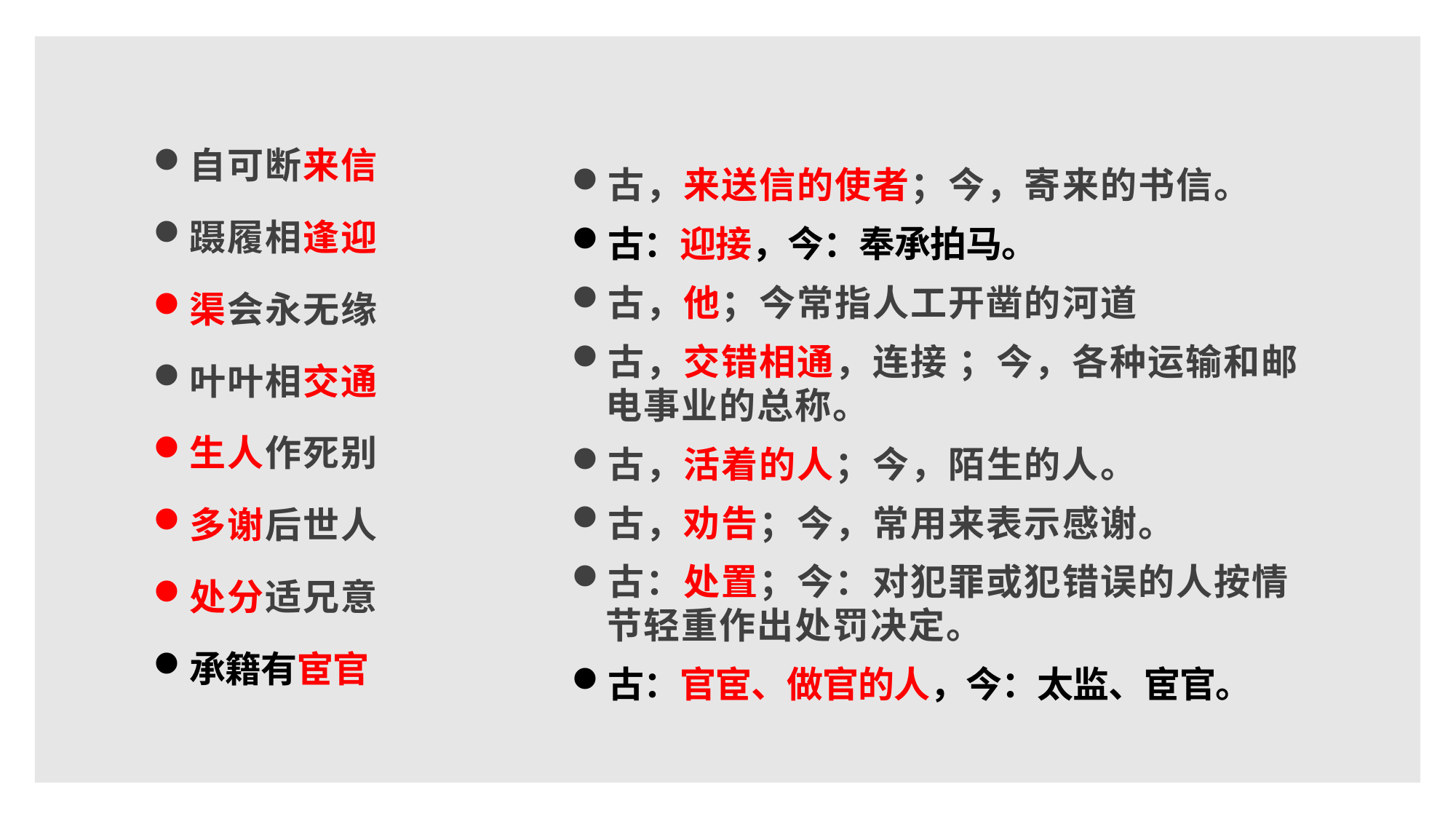

自可断来信
蹑履相逢迎
渠会永无缘
叶叶相交通
生人作死别
多谢后世人
处分适兄意
承籍有宦官
古，来送信的使者；今，寄来的书信。
古：迎接，今：奉承拍马。
古，他；今常指人工开凿的河道
古，交错相通，连接 ；今，各种运输和邮电事业的总称。
古，活着的人；今，陌生的人。
古，劝告；今，常用来表示感谢。
古：处置；今：对犯罪或犯错误的人按情节轻重作出处罚决定。
古：官宦、做官的人，今：太监、宦官。